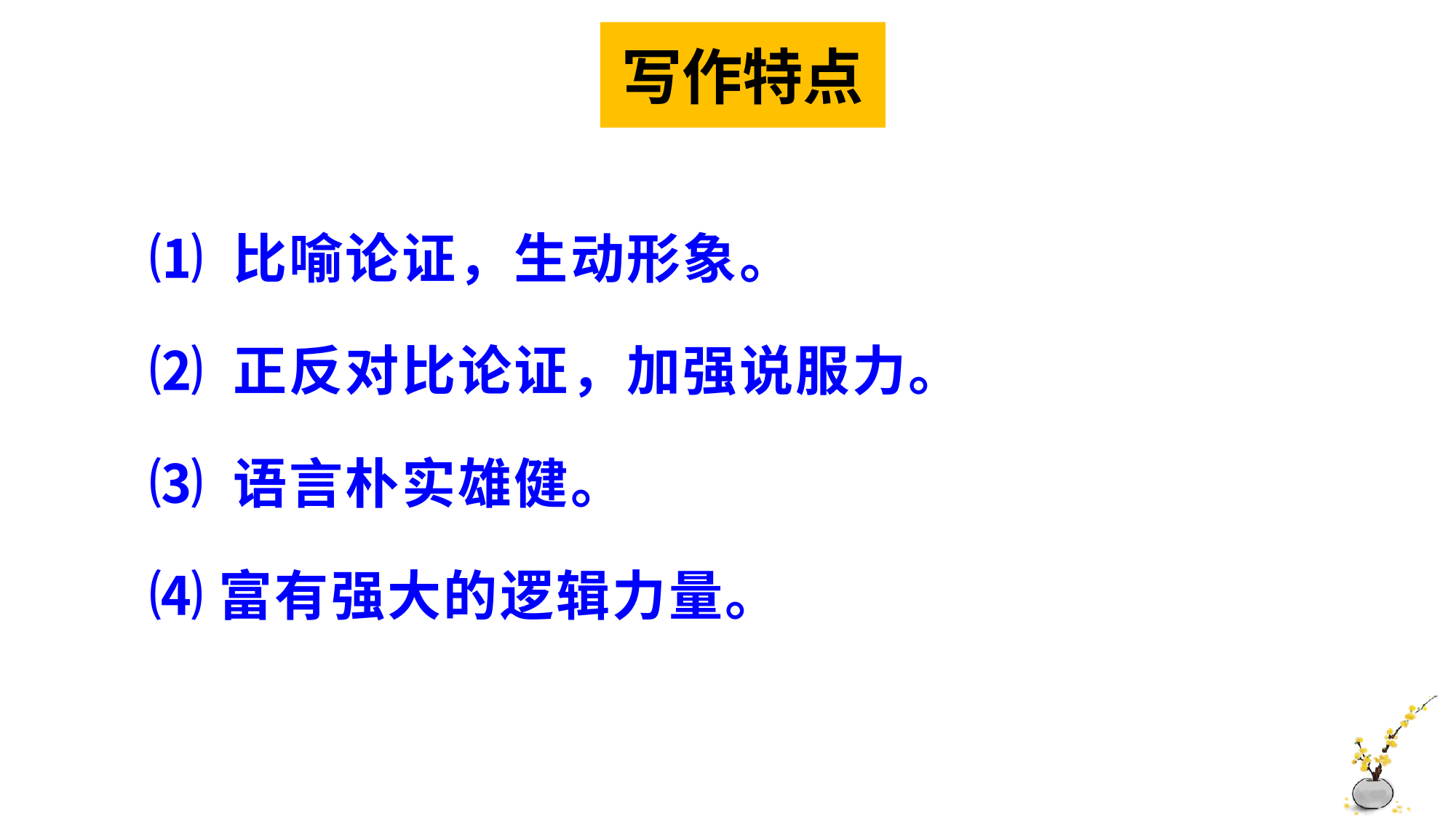

写作特点
⑴ 比喻论证，生动形象。
⑵ 正反对比论证，加强说服力。
⑶ 语言朴实雄健。
⑷富有强大的逻辑力量。